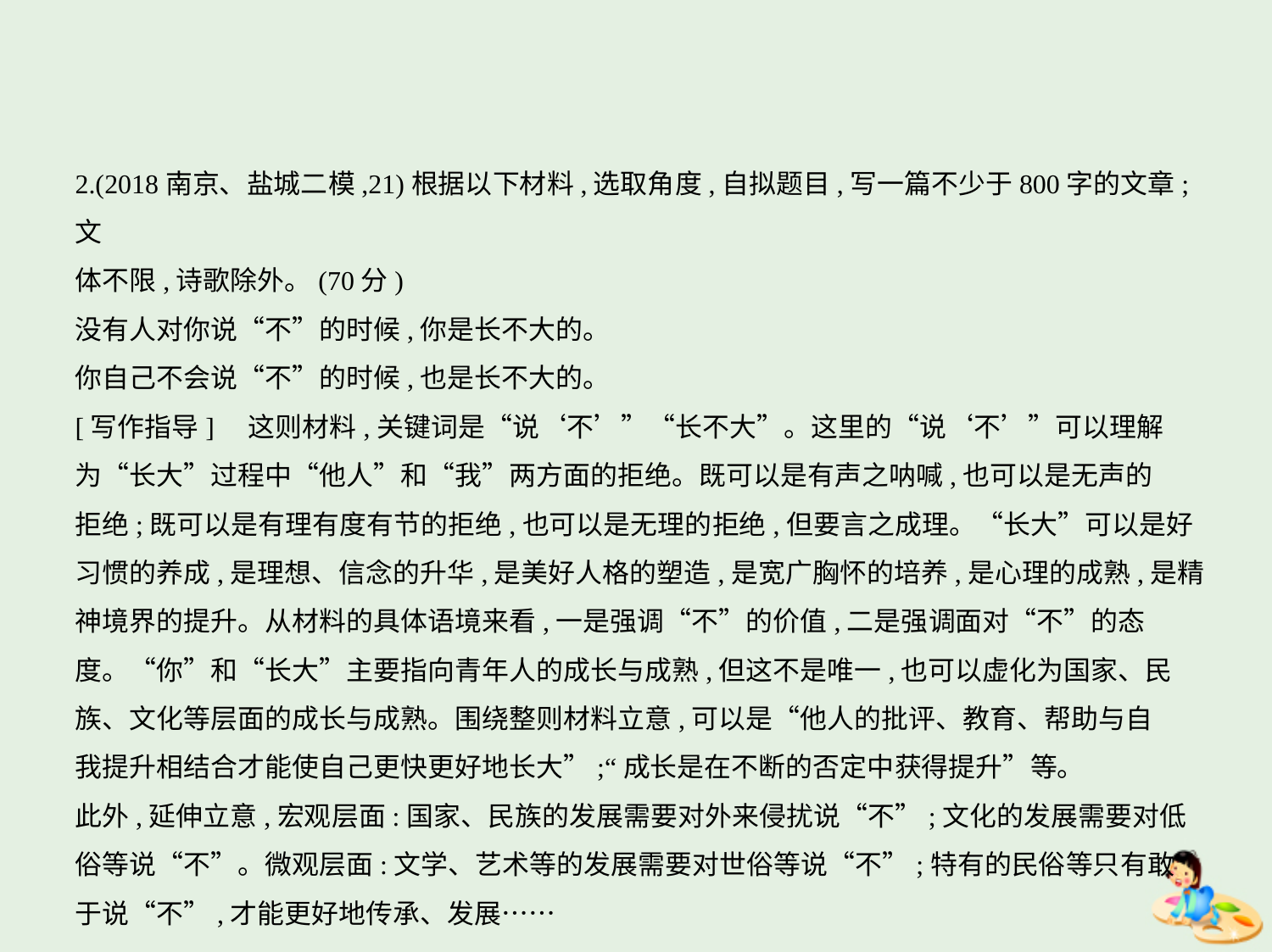

2.(2018南京、盐城二模,21)根据以下材料,选取角度,自拟题目,写一篇不少于800字的文章;文
体不限,诗歌除外。(70分)
没有人对你说“不”的时候,你是长不大的。
你自己不会说“不”的时候,也是长不大的。
[写作指导]　这则材料,关键词是“说‘不’”“长不大”。这里的“说‘不’”可以理解
为“长大”过程中“他人”和“我”两方面的拒绝。既可以是有声之呐喊,也可以是无声的
拒绝;既可以是有理有度有节的拒绝,也可以是无理的拒绝,但要言之成理。“长大”可以是好
习惯的养成,是理想、信念的升华,是美好人格的塑造,是宽广胸怀的培养,是心理的成熟,是精
神境界的提升。从材料的具体语境来看,一是强调“不”的价值,二是强调面对“不”的态
度。“你”和“长大”主要指向青年人的成长与成熟,但这不是唯一,也可以虚化为国家、民
族、文化等层面的成长与成熟。围绕整则材料立意,可以是“他人的批评、教育、帮助与自
我提升相结合才能使自己更快更好地长大”;“成长是在不断的否定中获得提升”等。
此外,延伸立意,宏观层面:国家、民族的发展需要对外来侵扰说“不”;文化的发展需要对低
俗等说“不”。微观层面:文学、艺术等的发展需要对世俗等说“不”;特有的民俗等只有敢
于说“不”,才能更好地传承、发展……